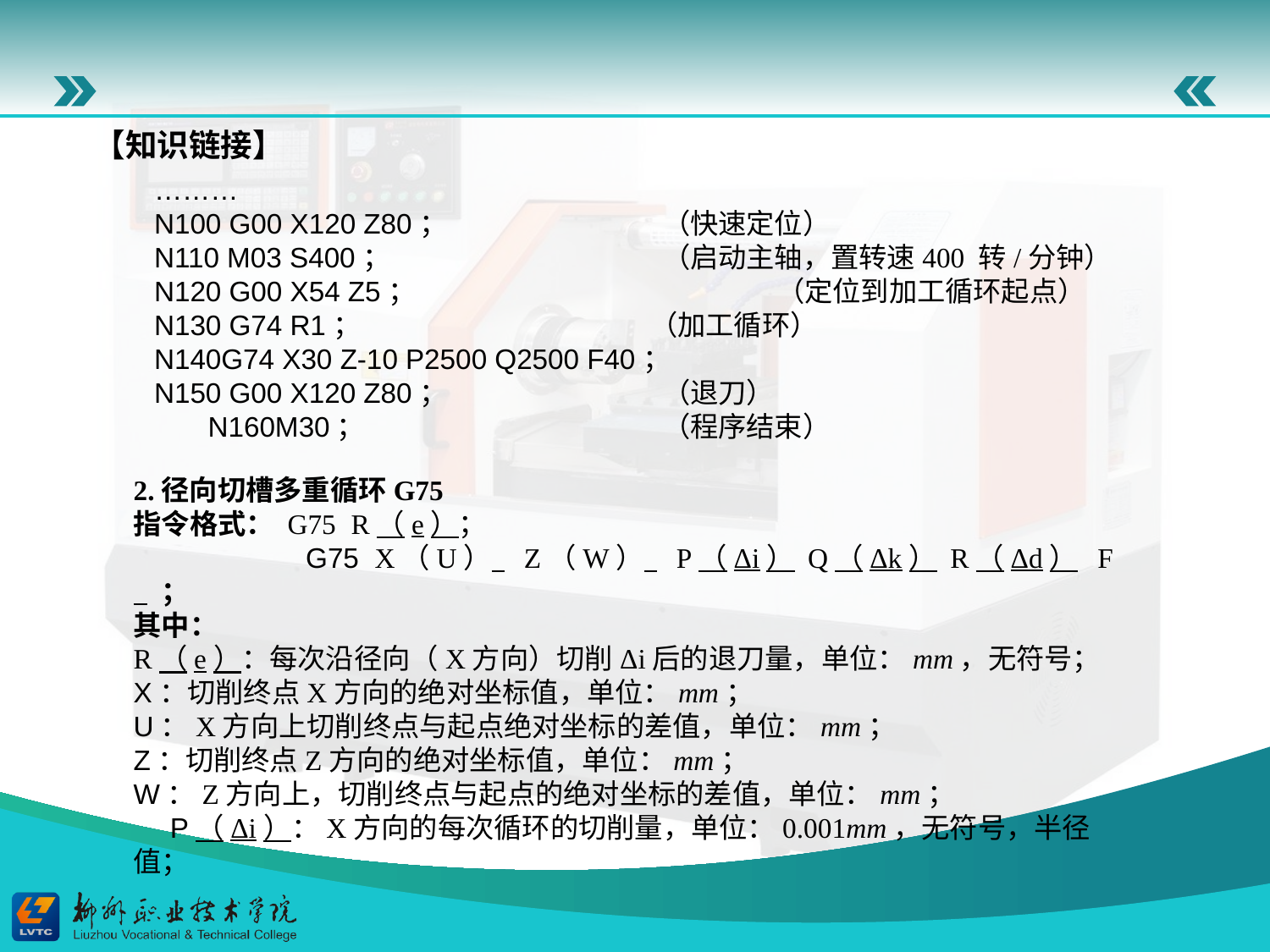

【知识链接】
………N100 G00 X120 Z80；		（快速定位）N110 M03 S400；			（启动主轴，置转速400 转/分钟）N120 G00 X54 Z5；		                  （定位到加工循环起点）N130 G74 R1；		                  （加工循环）N140G74 X30 Z-10 P2500 Q2500 F40；  N150 G00 X120 Z80；		（退刀）N160M30；			（程序结束）
2.径向切槽多重循环G75指令格式： G75  R（e）；                      G75  X（U）    Z（W）    P（Δi） Q（Δk） R（Δd）  F    ；其中： R（e）：每次沿径向（X方向）切削Δi后的退刀量，单位：mm，无符号；X：切削终点X方向的绝对坐标值，单位：mm；U：X方向上切削终点与起点绝对坐标的差值，单位：mm；Z：切削终点Z方向的绝对坐标值，单位：mm；W：Z方向上，切削终点与起点的绝对坐标的差值，单位：mm；P（Δi）：X方向的每次循环的切削量，单位：0.001mm，无符号，半径值；